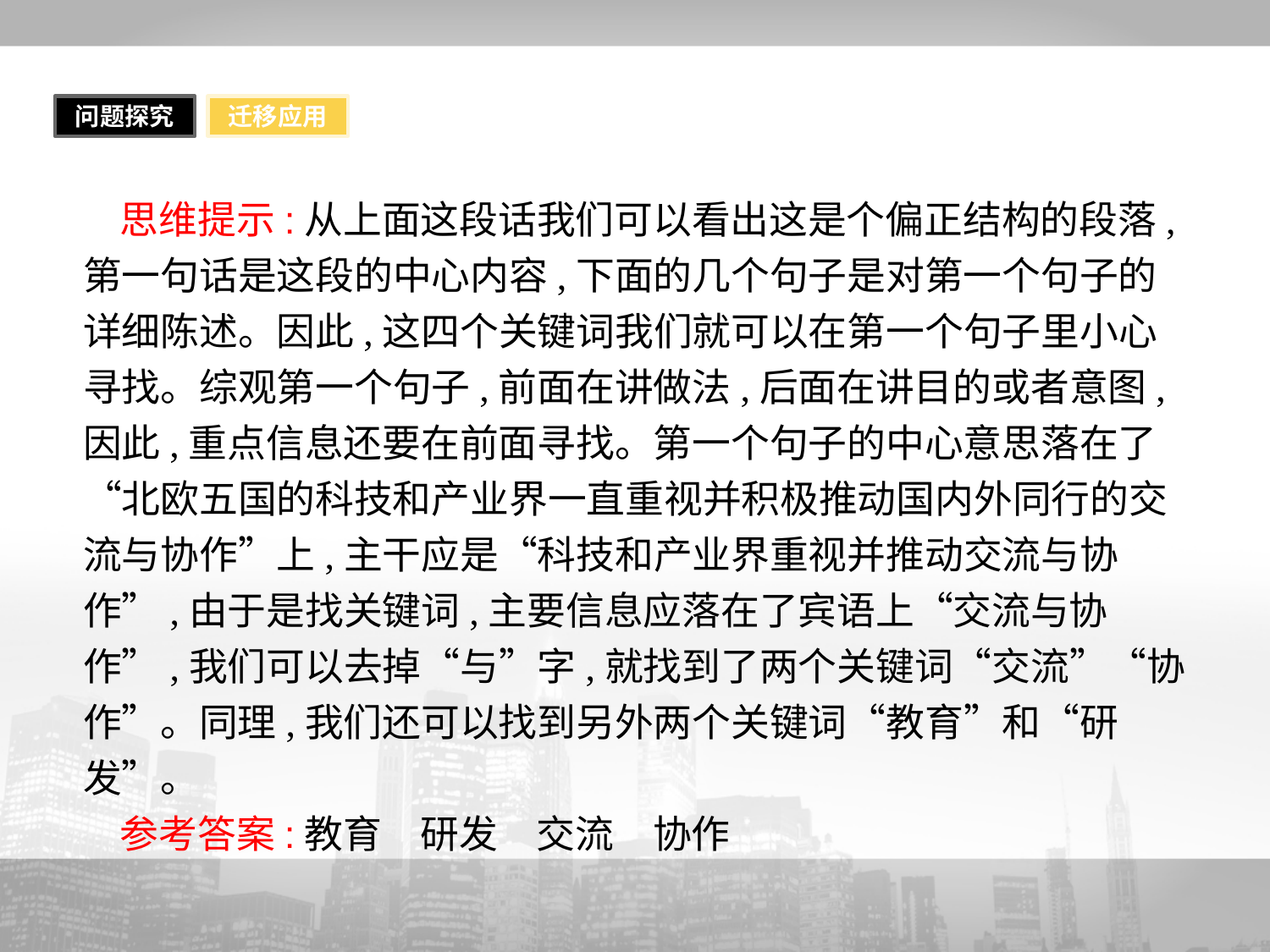

问题探究
迁移应用
思维提示:从上面这段话我们可以看出这是个偏正结构的段落,第一句话是这段的中心内容,下面的几个句子是对第一个句子的详细陈述。因此,这四个关键词我们就可以在第一个句子里小心寻找。综观第一个句子,前面在讲做法,后面在讲目的或者意图,因此,重点信息还要在前面寻找。第一个句子的中心意思落在了“北欧五国的科技和产业界一直重视并积极推动国内外同行的交流与协作”上,主干应是“科技和产业界重视并推动交流与协作”,由于是找关键词,主要信息应落在了宾语上“交流与协作”,我们可以去掉“与”字,就找到了两个关键词“交流”“协作”。同理,我们还可以找到另外两个关键词“教育”和“研发”。
参考答案:教育　研发　交流　协作